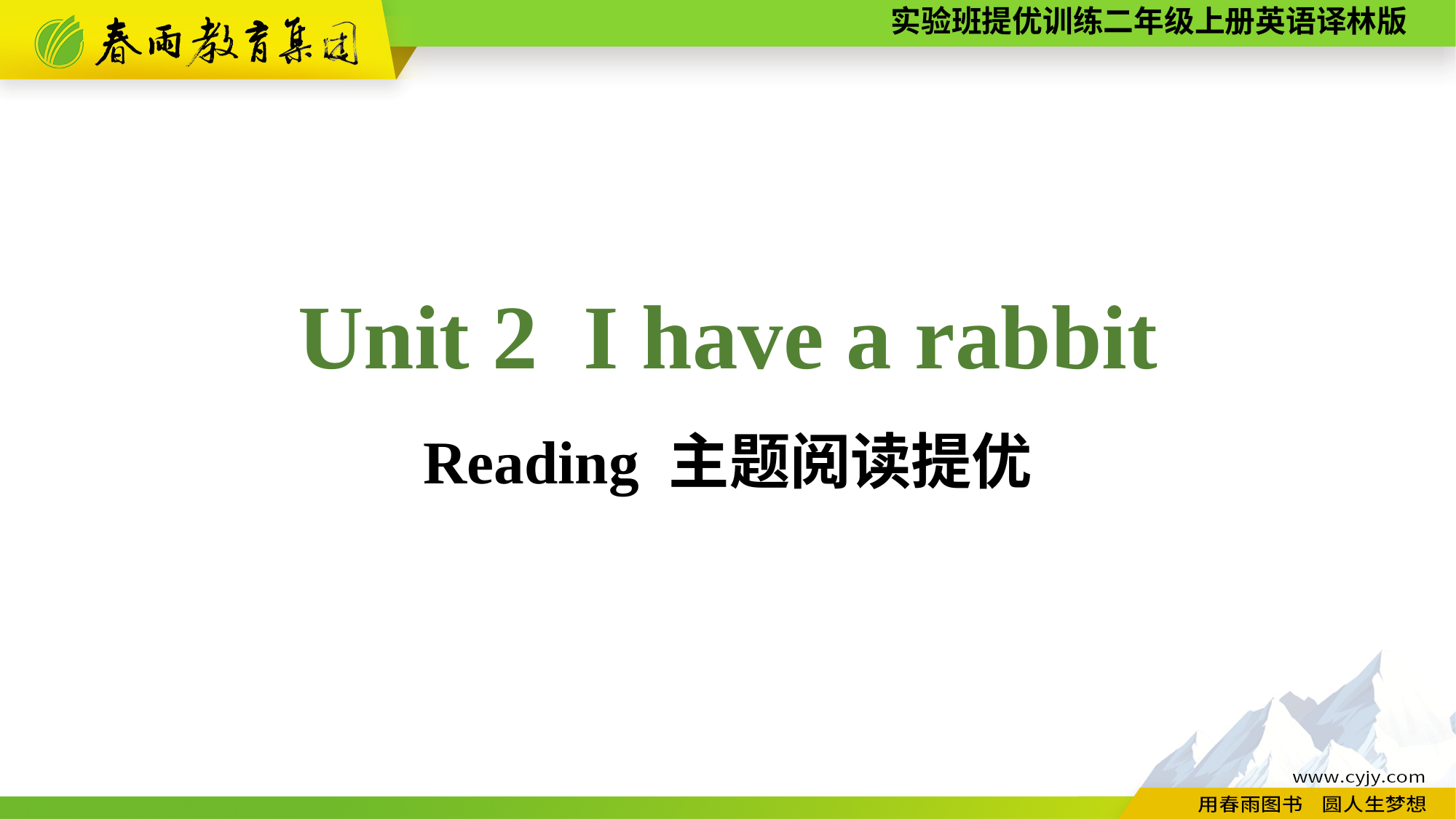

Unit 2  I have a rabbit
Reading 主题阅读提优